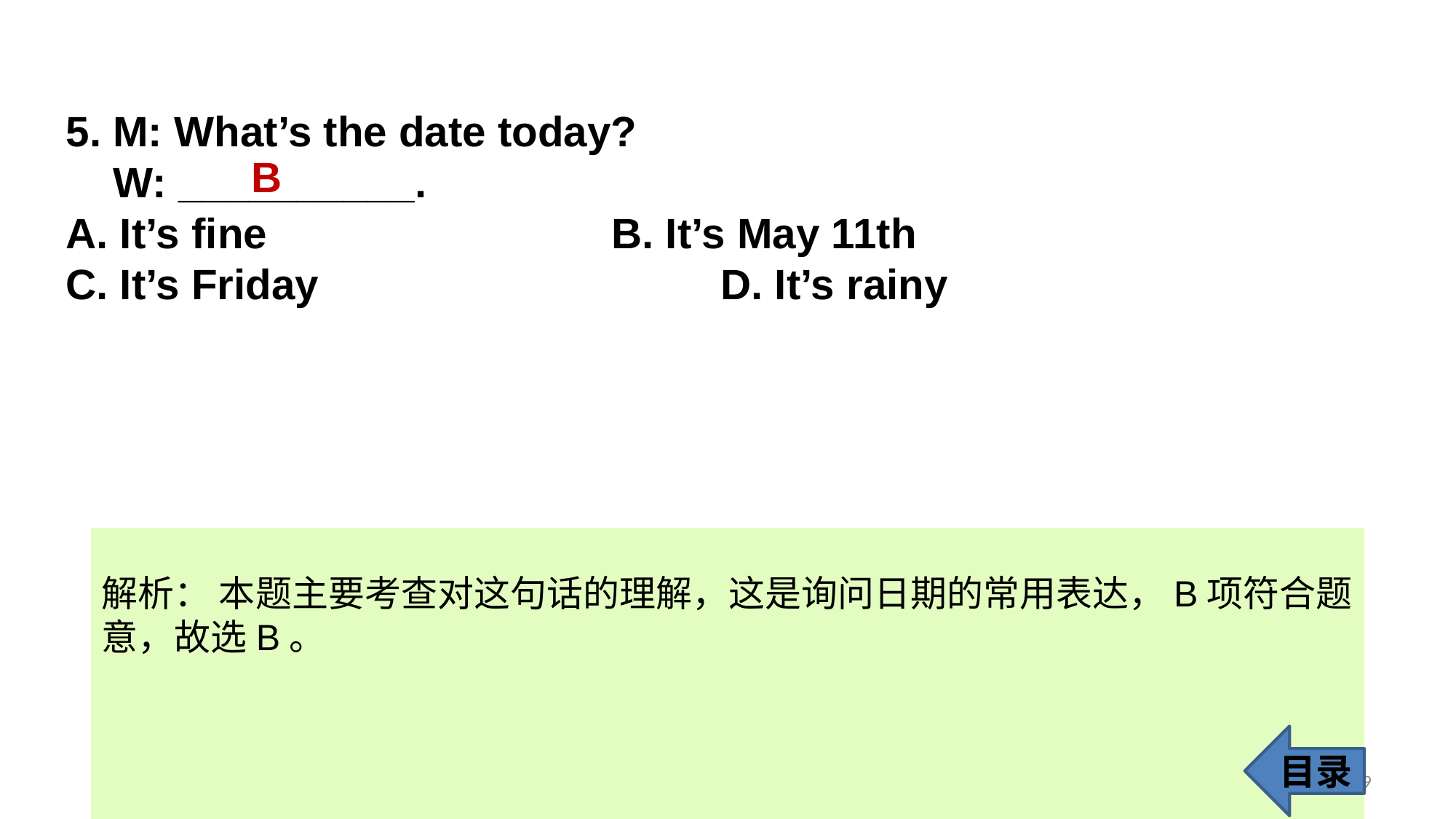

5. M: What’s the date today?
    W: __________.
A. It’s fine 				B. It’s May 11th
C. It’s Friday 				D. It’s rainy
B

解析： 本题主要考查对这句话的理解，这是询问日期的常用表达，B项符合题
意，故选B。
目录
9